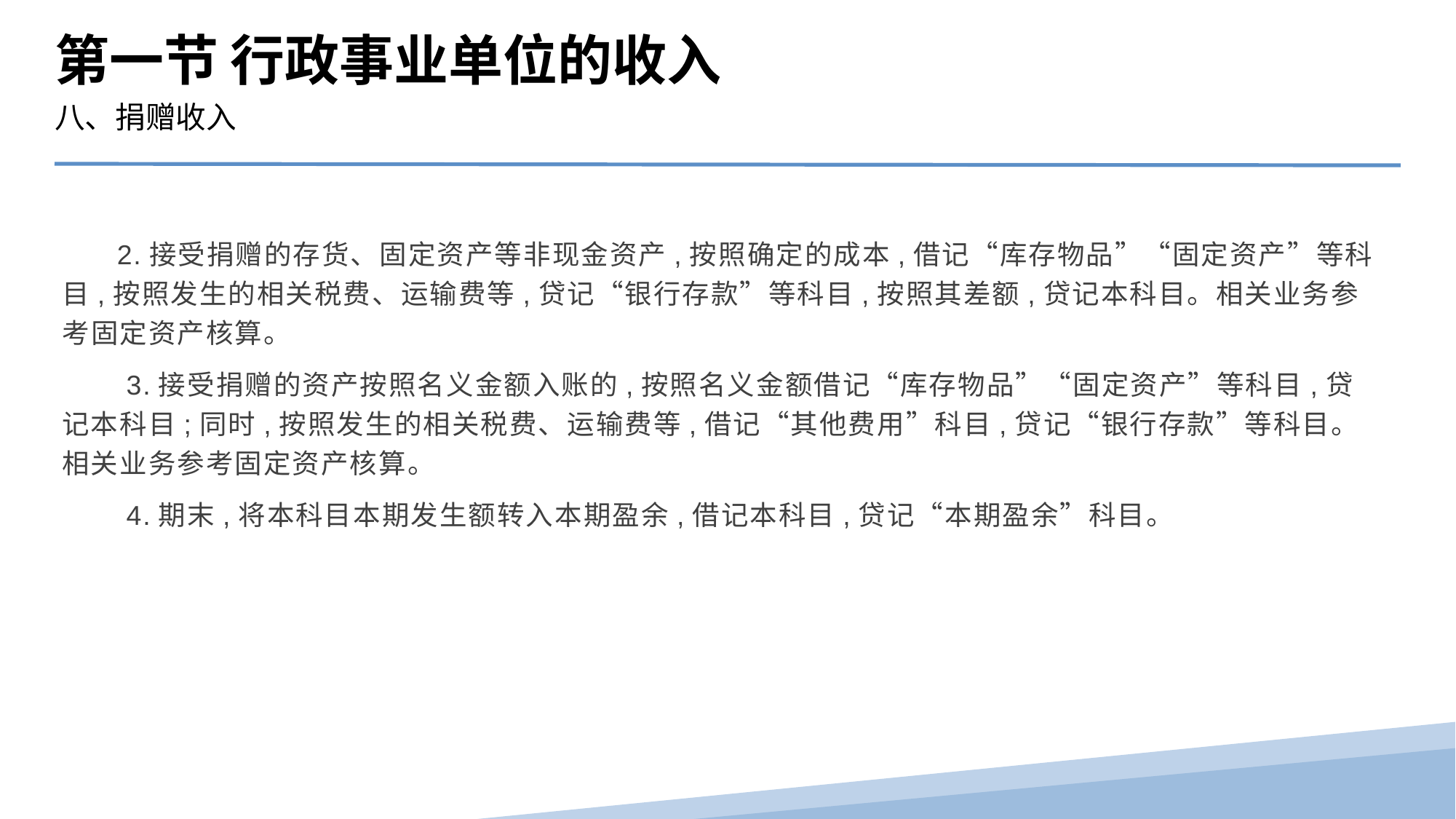

第一节 行政事业单位的收入
八、捐赠收入
      2.接受捐赠的存货、固定资产等非现金资产,按照确定的成本,借记“库存物品”“固定资产”等科目,按照发生的相关税费、运输费等,贷记“银行存款”等科目,按照其差额,贷记本科目。相关业务参考固定资产核算。
　　3.接受捐赠的资产按照名义金额入账的,按照名义金额借记“库存物品”“固定资产”等科目,贷记本科目;同时,按照发生的相关税费、运输费等,借记“其他费用”科目,贷记“银行存款”等科目。相关业务参考固定资产核算。
　　4.期末,将本科目本期发生额转入本期盈余,借记本科目,贷记“本期盈余”科目。